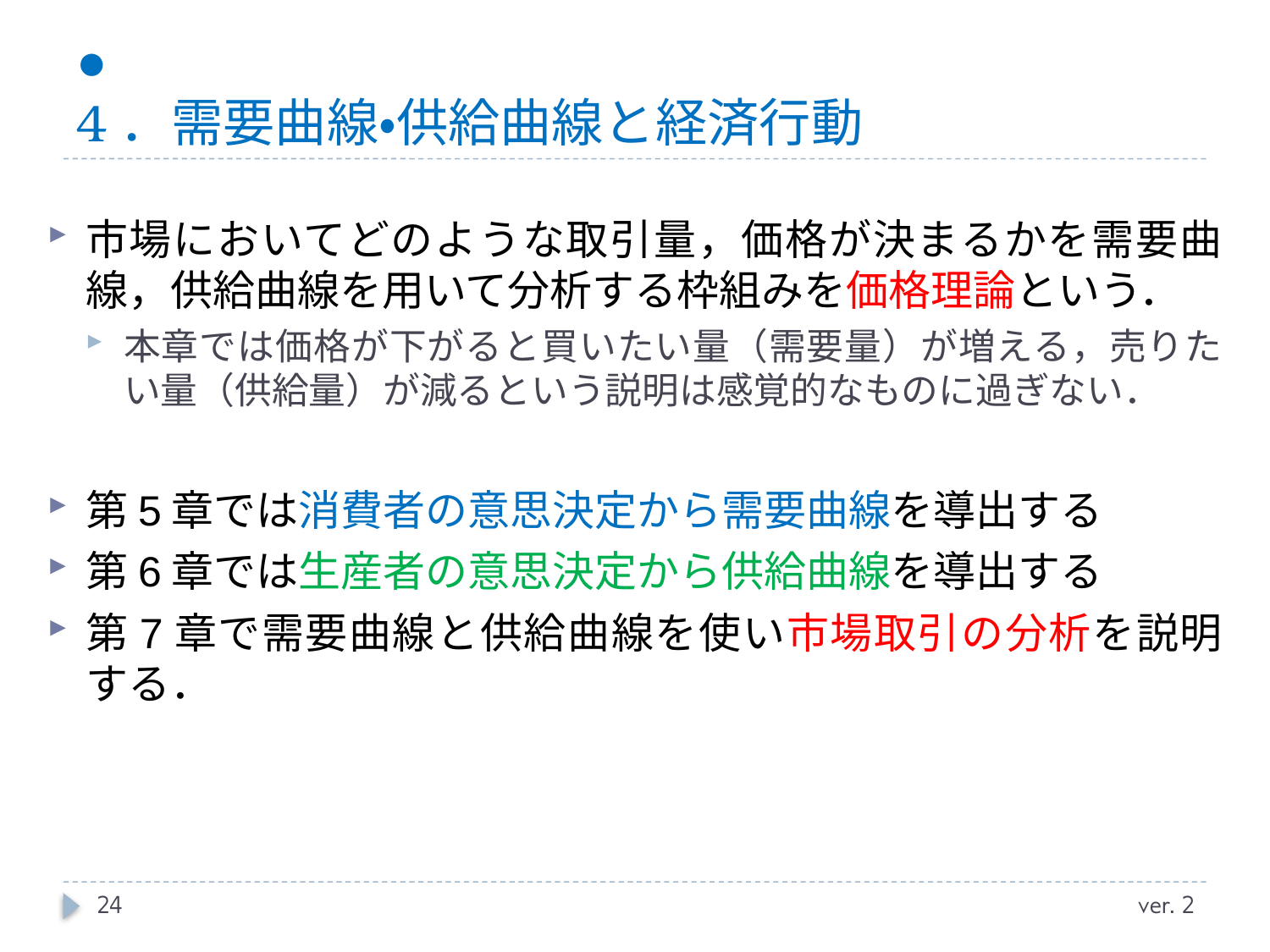

# ● 4．需要曲線・供給曲線と経済行動
市場においてどのような取引量，価格が決まるかを需要曲線，供給曲線を用いて分析する枠組みを価格理論という．
本章では価格が下がると買いたい量（需要量）が増える，売りたい量（供給量）が減るという説明は感覚的なものに過ぎない．

第5章では消費者の意思決定から需要曲線を導出する
第6章では生産者の意思決定から供給曲線を導出する
第7章で需要曲線と供給曲線を使い市場取引の分析を説明する．
24
ver. 2